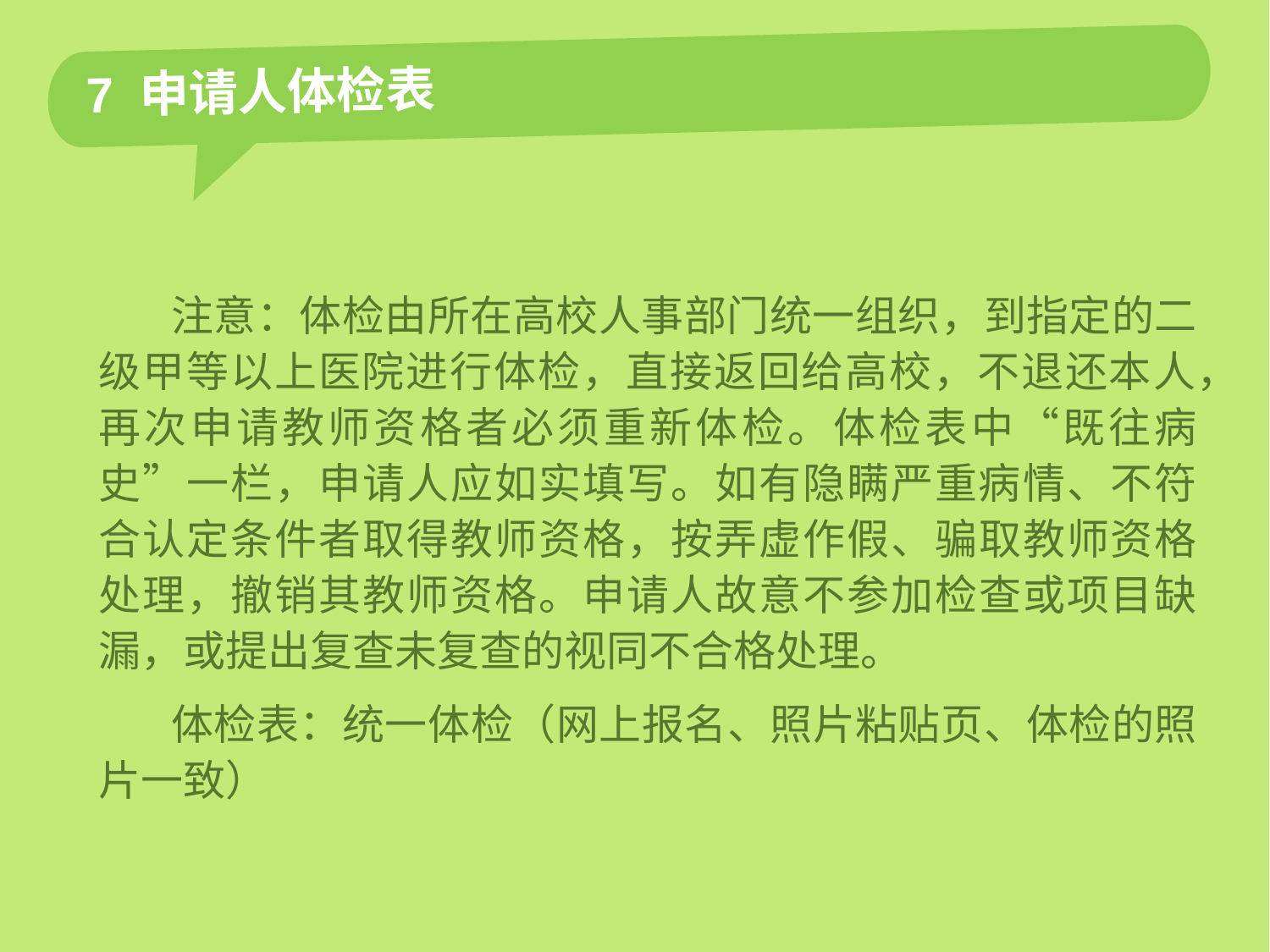

# 7 申请人体检表

         注意：体检由所在高校人事部门统一组织，到指定的二级甲等以上医院进行体检，直接返回给高校，不退还本人，再次申请教师资格者必须重新体检。体检表中“既往病史”一栏，申请人应如实填写。如有隐瞒严重病情、不符合认定条件者取得教师资格，按弄虚作假、骗取教师资格处理，撤销其教师资格。申请人故意不参加检查或项目缺漏，或提出复查未复查的视同不合格处理。
         体检表：统一体检（网上报名、照片粘贴页、体检的照片一致）